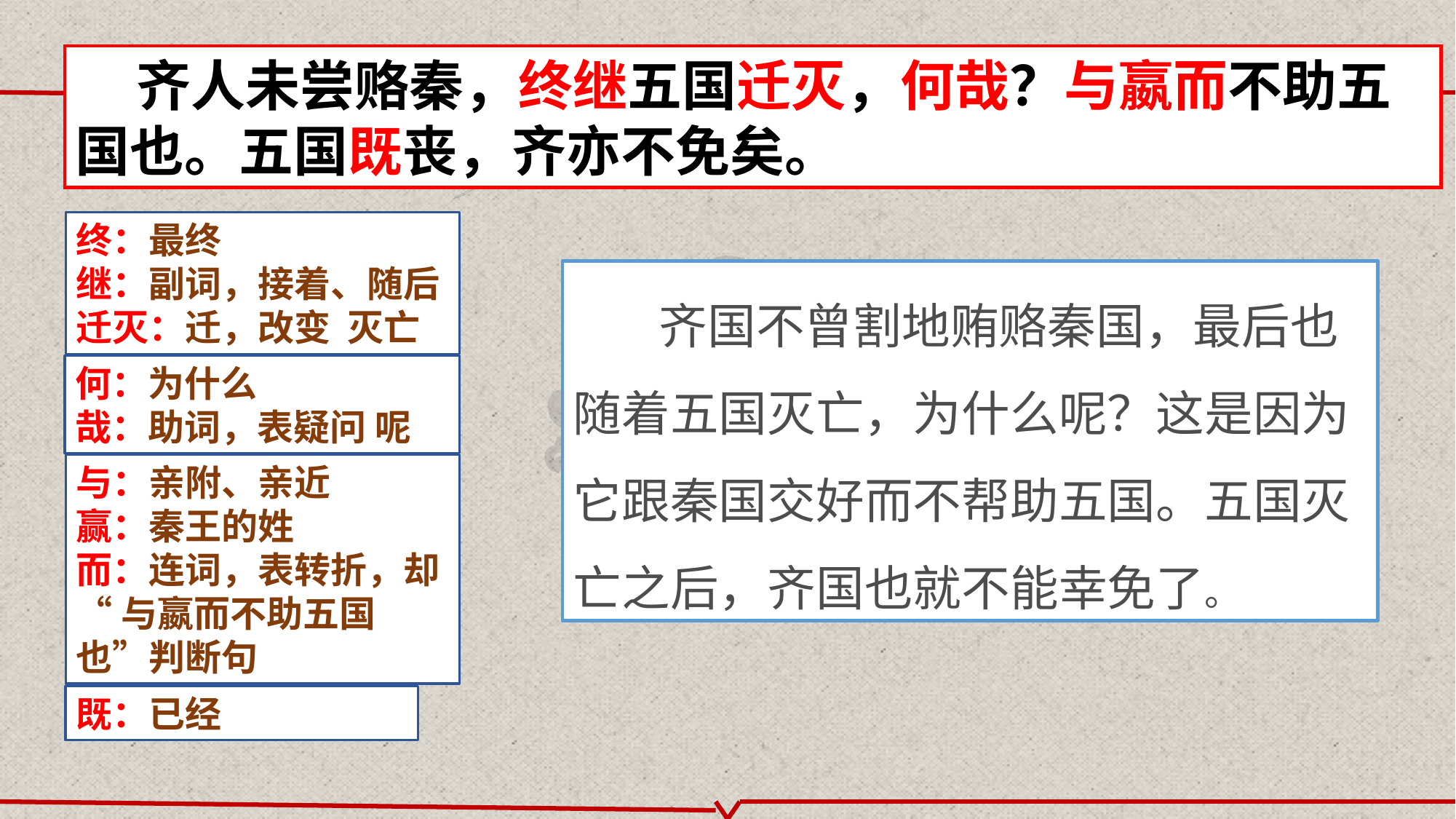

齐人未尝赂秦，终继五国迁灭，何哉？与嬴而不助五国也。五国既丧，齐亦不免矣。

终：最终
继：副词，接着、随后
迁灭：迁，改变  灭亡
齐国不曾割地贿赂秦国，最后也随着五国灭亡，为什么呢？这是因为它跟秦国交好而不帮助五国。五国灭亡之后，齐国也就不能幸免了。

何：为什么
哉：助词，表疑问 呢

与：亲附、亲近
赢：秦王的姓
而：连词，表转折，却
“与嬴而不助五国也”判断句

既：已经